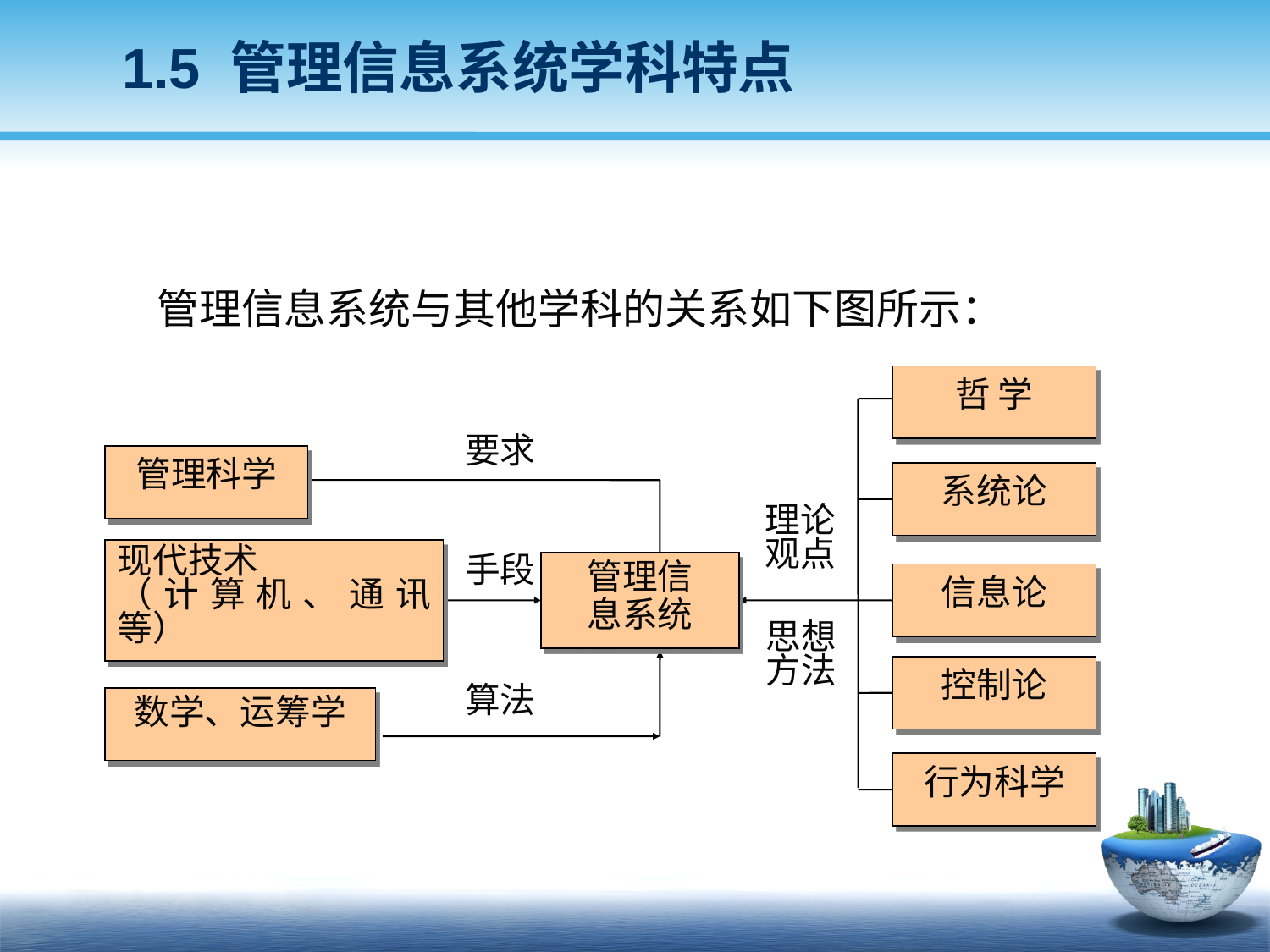

# 1.5 管理信息系统学科特点
管理信息系统与其他学科的关系如下图所示：

哲 学

要求
管理科学
系统论

理论
观点
现代技术
（计算机、通讯等）
管理信
息系统
手段
信息论

思想
方法

控制论
算法
数学、运筹学

行为科学